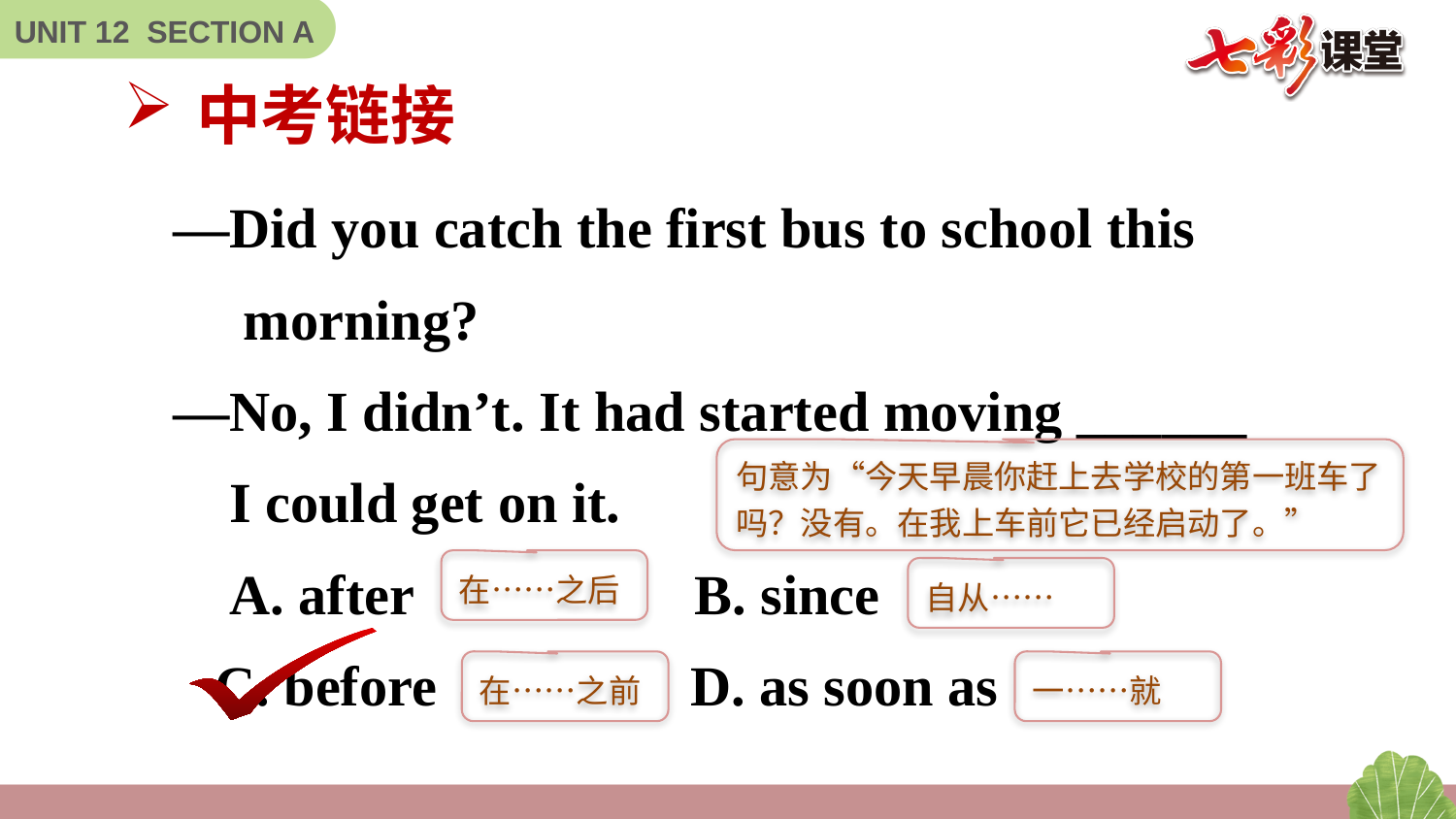

中考链接
—Did you catch the first bus to school this
     morning?
—No, I didn’t. It had started moving ______
    I could get on it.
    A. after                    B. since
   C. before                  D. as soon as
句意为“今天早晨你赶上去学校的第一班车了吗？没有。在我上车前它已经启动了。”
在……之后
自从……

在……之前
一……就